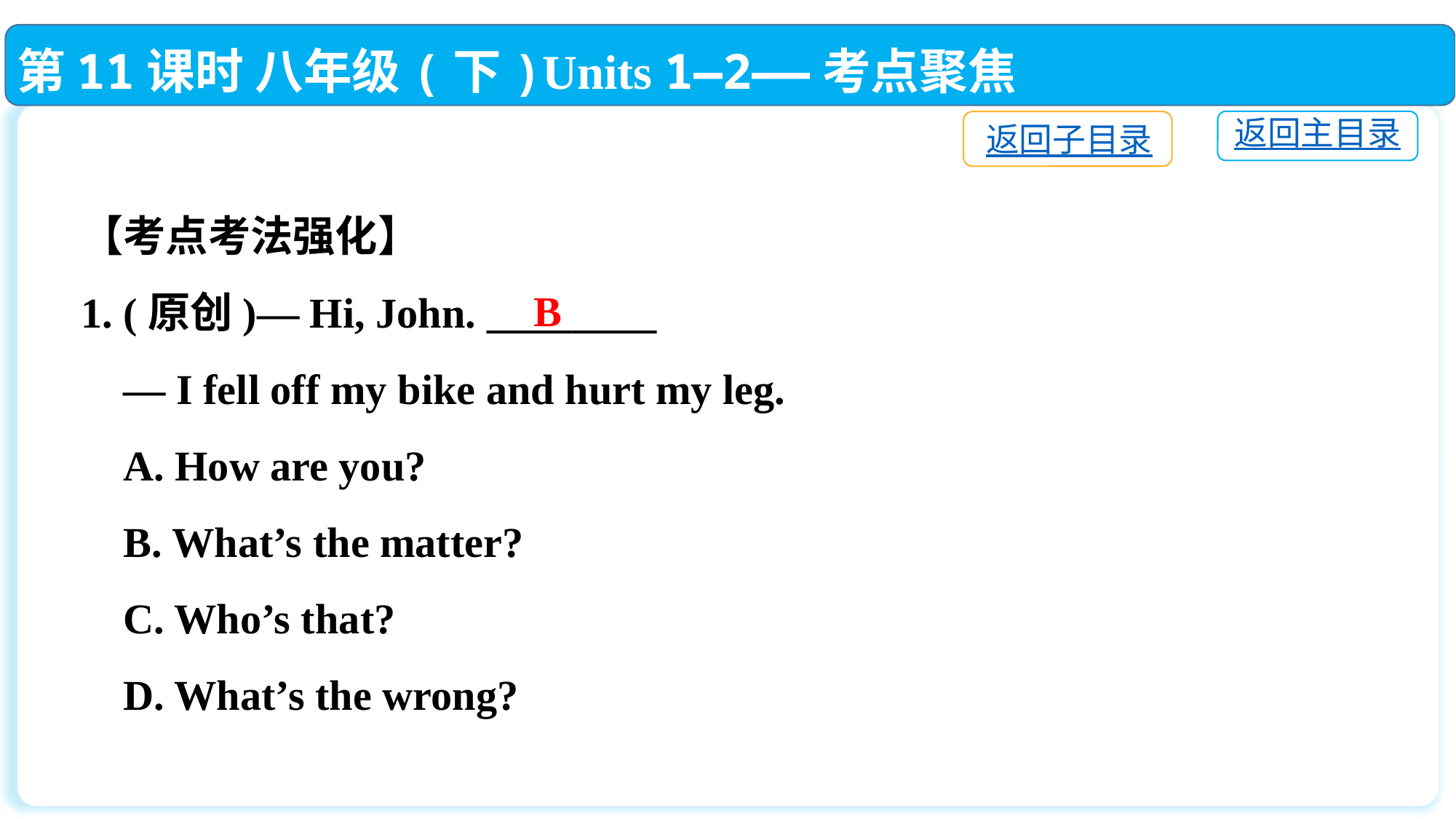

第11课时 八年级(下)Units 1—2——考点聚焦

返回主目录

返回子目录
【考点考法强化】
1. (原创)— Hi, John. ________
    — I fell off my bike and hurt my leg.
    A. How are you?
    B. What’s the matter?
    C. Who’s that?
    D. What’s the wrong?
B